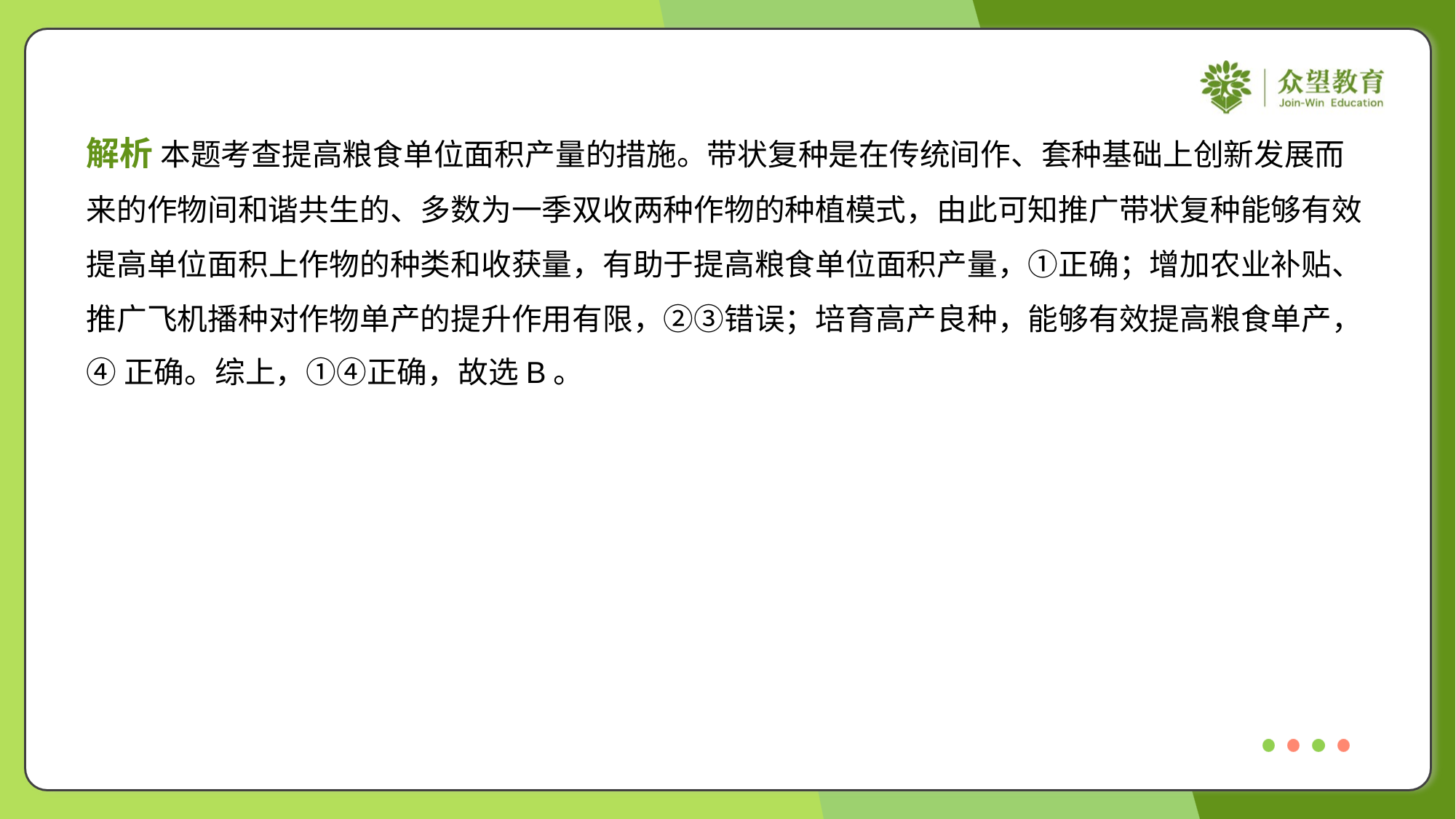

解析 本题考查提高粮食单位面积产量的措施。带状复种是在传统间作、套种基础上创新发展而
来的作物间和谐共生的、多数为一季双收两种作物的种植模式，由此可知推广带状复种能够有效
提高单位面积上作物的种类和收获量，有助于提高粮食单位面积产量，①正确；增加农业补贴、
推广飞机播种对作物单产的提升作用有限，②③错误；培育高产良种，能够有效提高粮食单产，
④正确。综上，①④正确，故选B。